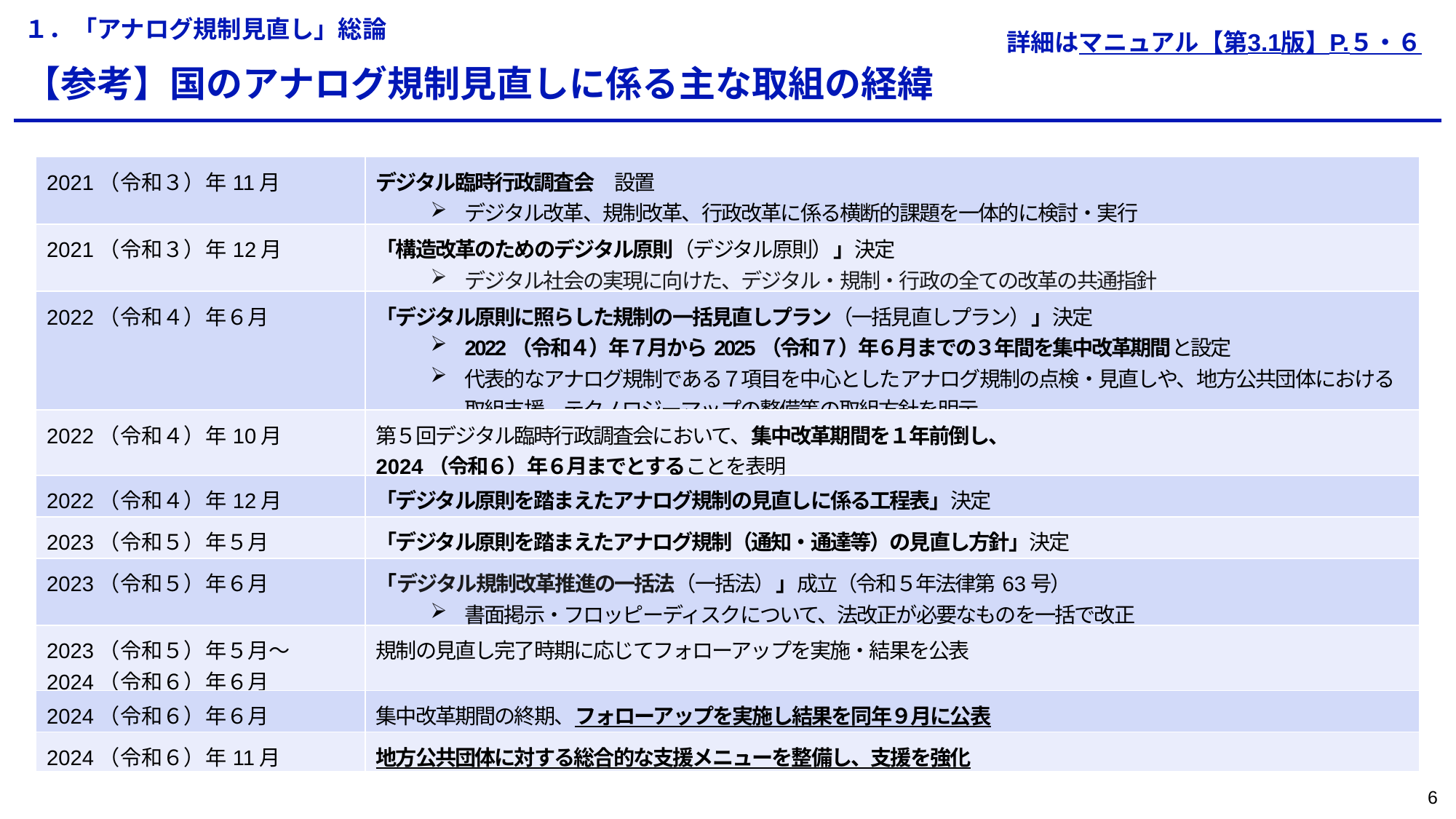

１．「アナログ規制見直し」総論
詳細はマニュアル【第3.1版】P.５・６
【参考】国のアナログ規制見直しに係る主な取組の経緯
| 2021（令和３）年11月 | デジタル臨時行政調査会　設置 デジタル改革、規制改革、行政改革に係る横断的課題を一体的に検討・実行 |
| --- | --- |
| 2021（令和３）年12月 | 「構造改革のためのデジタル原則（デジタル原則）」決定 デジタル社会の実現に向けた、デジタル・規制・行政の全ての改革の共通指針 |
| 2022（令和４）年６月 | 「デジタル原則に照らした規制の一括見直しプラン（一括見直しプラン）」決定 2022（令和４）年７月から2025（令和７）年６月までの３年間を集中改革期間と設定 代表的なアナログ規制である７項目を中心としたアナログ規制の点検・見直しや、地方公共団体における取組支援、テクノロジーマップの整備等の取組方針を明示 |
| 2022（令和４）年10月 | 第５回デジタル臨時行政調査会において、集中改革期間を１年前倒し、 2024（令和６）年６月までとすることを表明 |
| 2022（令和４）年12月 | 「デジタル原則を踏まえたアナログ規制の見直しに係る工程表」決定 |
| 2023（令和５）年５月 | 「デジタル原則を踏まえたアナログ規制（通知・通達等）の見直し方針」決定 |
| 2023（令和５）年６月 | 「デジタル規制改革推進の一括法（一括法）」成立（令和５年法律第63号） 書面掲示・フロッピーディスクについて、法改正が必要なものを一括で改正 |
| 2023（令和５）年５月～ 2024（令和６）年６月 | 規制の見直し完了時期に応じてフォローアップを実施・結果を公表 |
| 2024（令和６）年６月 | 集中改革期間の終期、フォローアップを実施し結果を同年９月に公表 |
| 2024（令和６）年11月 | 地方公共団体に対する総合的な支援メニューを整備し、支援を強化 |
6